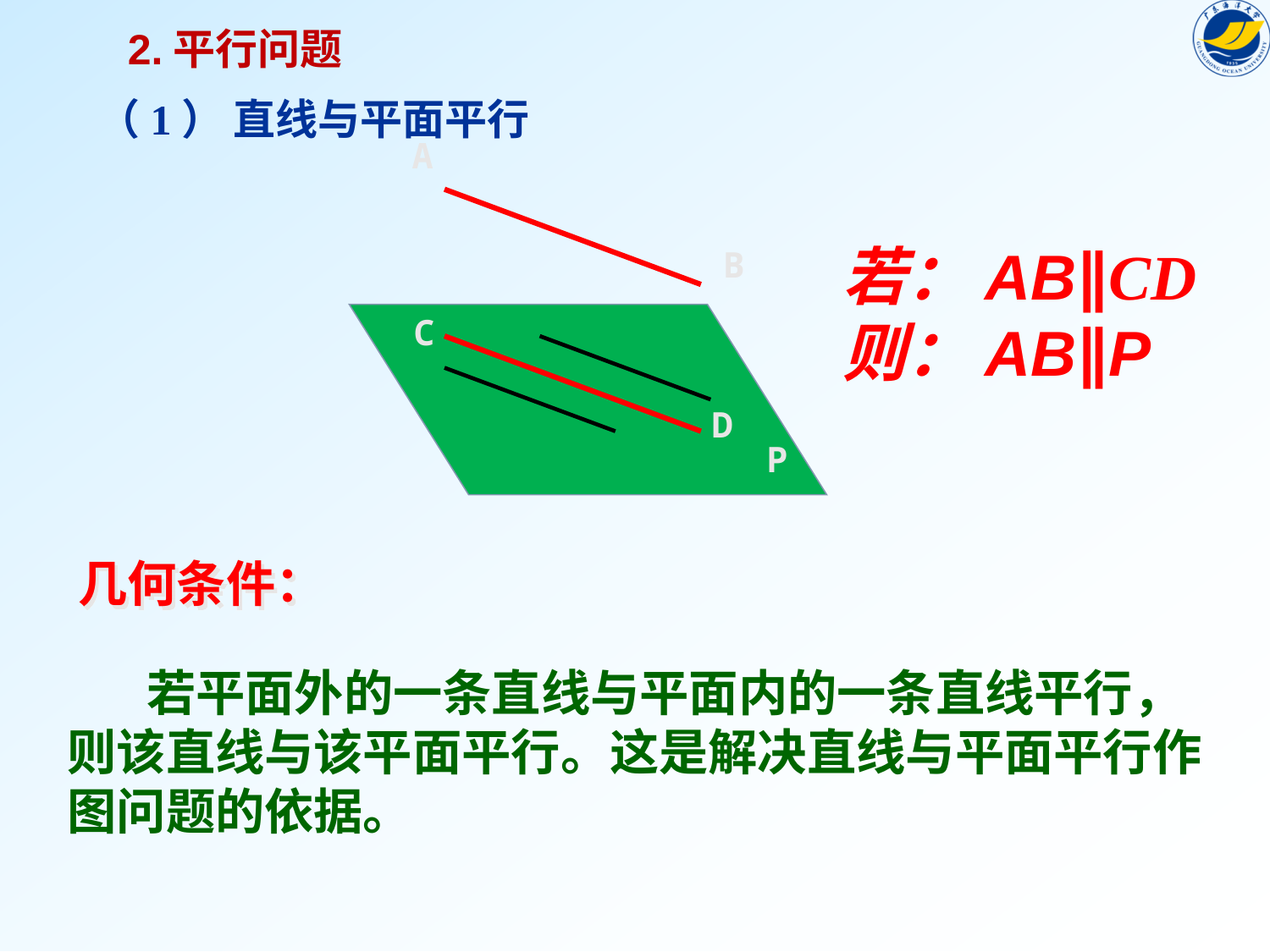

2.平行问题
（1） 直线与平面平行
A

若：AB∥CD
则：AB∥P
B

C

D
P
几何条件：
      若平面外的一条直线与平面内的一条直线平行，则该直线与该平面平行。这是解决直线与平面平行作图问题的依据。